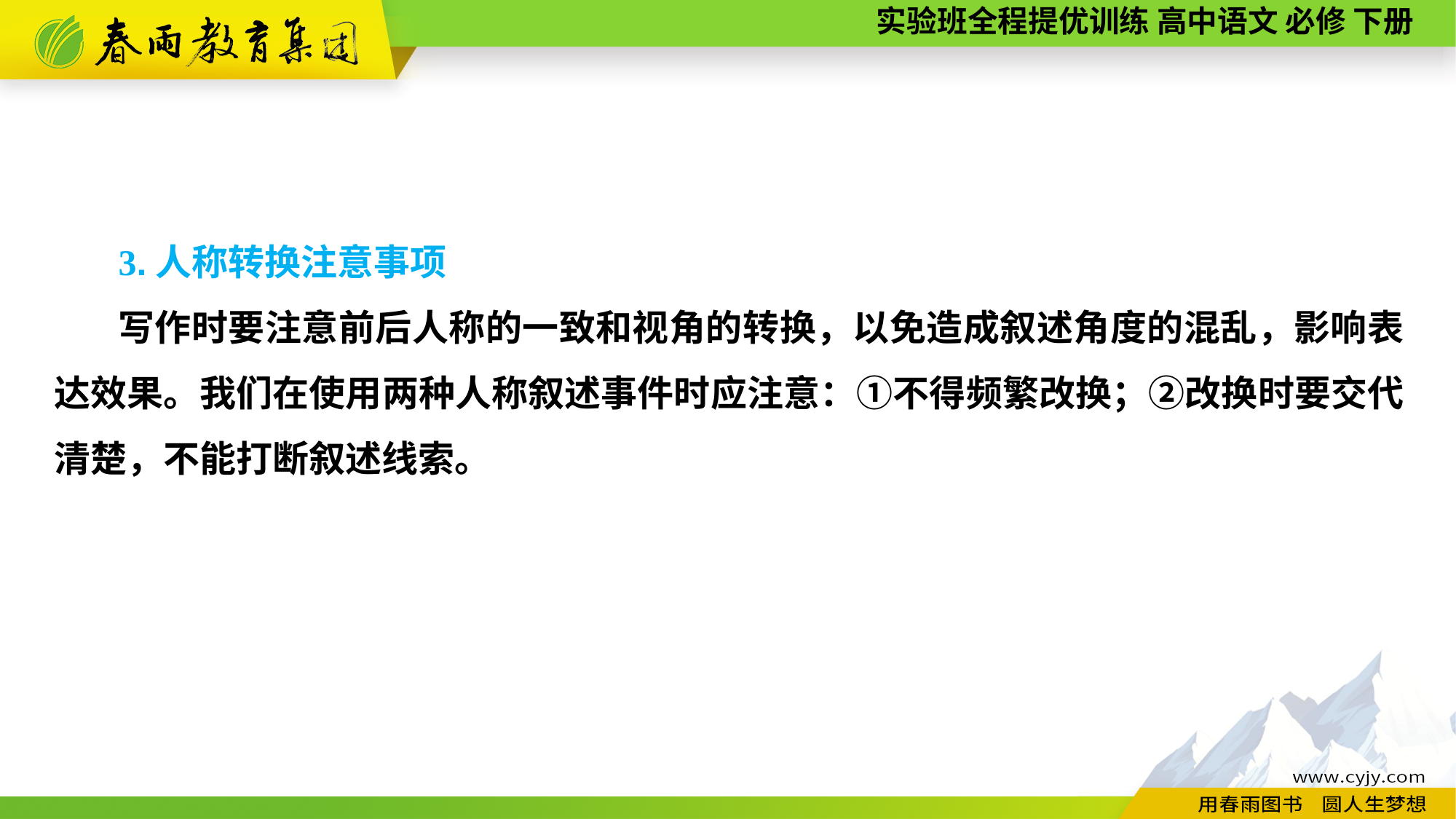

3.人称转换注意事项
写作时要注意前后人称的一致和视角的转换，以免造成叙述角度的混乱，影响表达效果。我们在使用两种人称叙述事件时应注意：①不得频繁改换；②改换时要交代清楚，不能打断叙述线索。